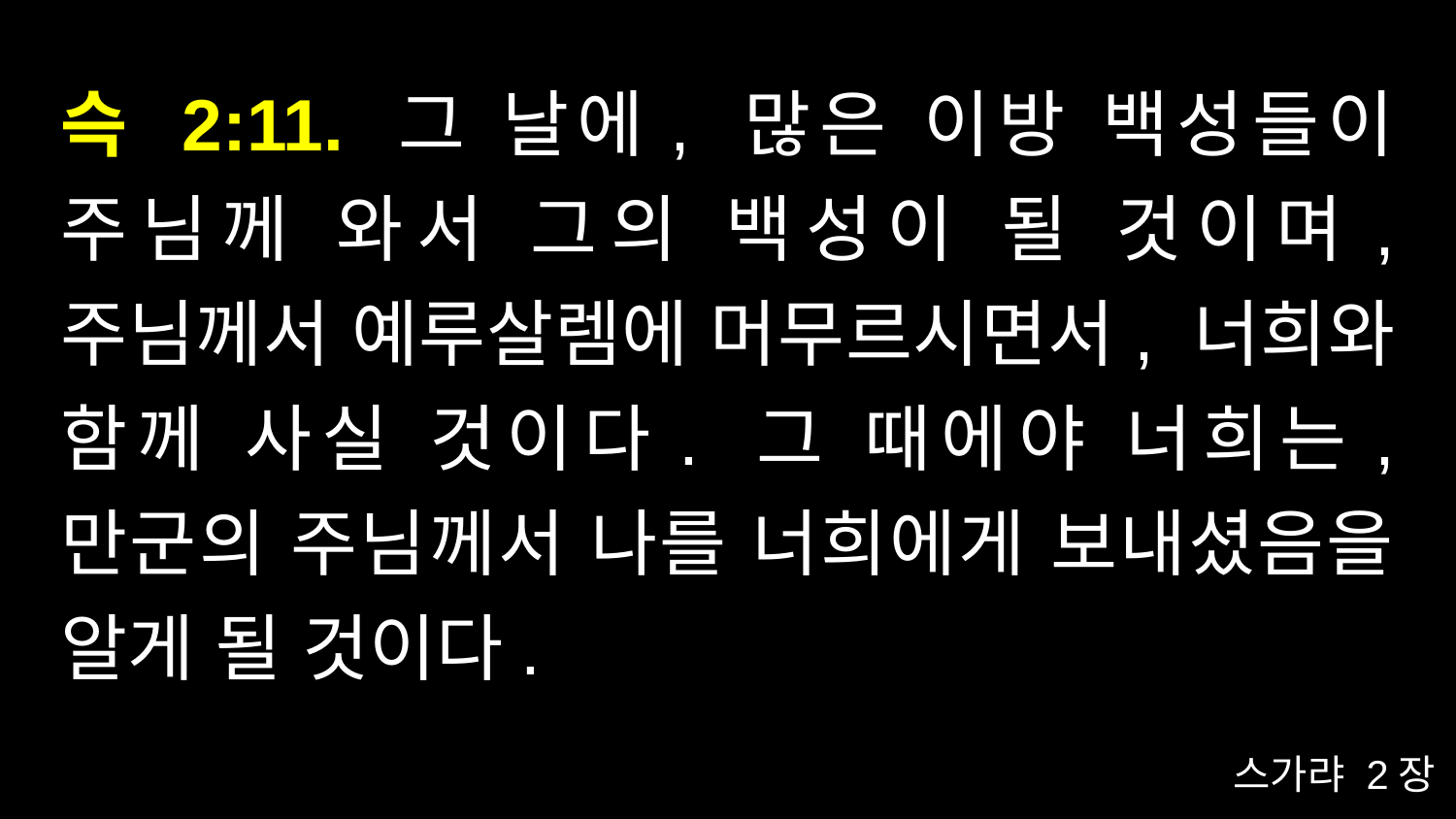

# 슥 2:11. 그 날에, 많은 이방 백성들이 주님께 와서 그의 백성이 될 것이며, 주님께서 예루살렘에 머무르시면서, 너희와 함께 사실 것이다. 그 때에야 너희는, 만군의 주님께서 나를 너희에게 보내셨음을 알게 될 것이다.
스가랴 2장